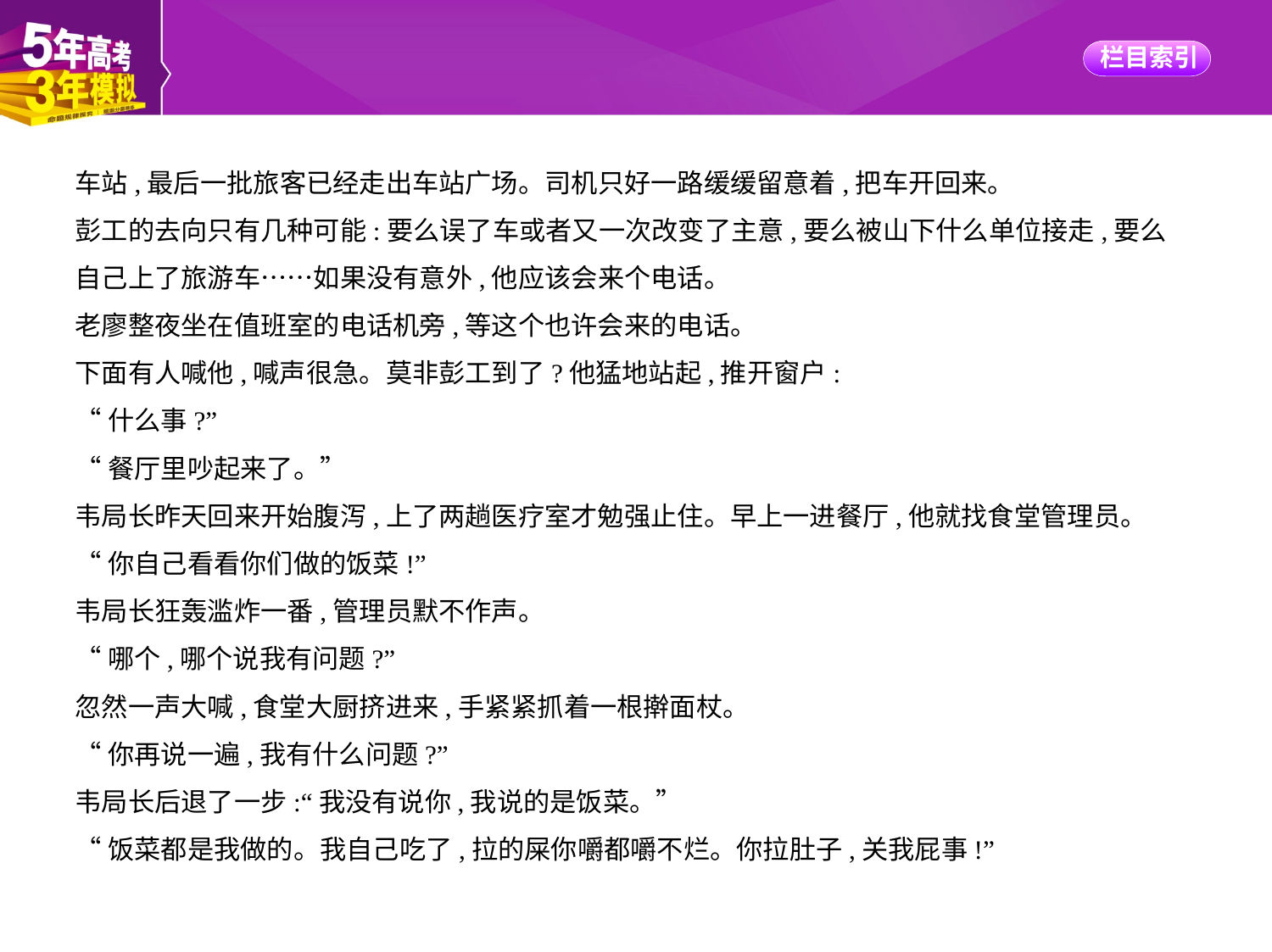

车站,最后一批旅客已经走出车站广场。司机只好一路缓缓留意着,把车开回来。
彭工的去向只有几种可能:要么误了车或者又一次改变了主意,要么被山下什么单位接走,要么
自己上了旅游车……如果没有意外,他应该会来个电话。
老廖整夜坐在值班室的电话机旁,等这个也许会来的电话。
下面有人喊他,喊声很急。莫非彭工到了?他猛地站起,推开窗户:
“什么事?”
“餐厅里吵起来了。”
韦局长昨天回来开始腹泻,上了两趟医疗室才勉强止住。早上一进餐厅,他就找食堂管理员。
“你自己看看你们做的饭菜!”
韦局长狂轰滥炸一番,管理员默不作声。
“哪个,哪个说我有问题?”
忽然一声大喊,食堂大厨挤进来,手紧紧抓着一根擀面杖。
“你再说一遍,我有什么问题?”
韦局长后退了一步:“我没有说你,我说的是饭菜。”
“饭菜都是我做的。我自己吃了,拉的屎你嚼都嚼不烂。你拉肚子,关我屁事!”